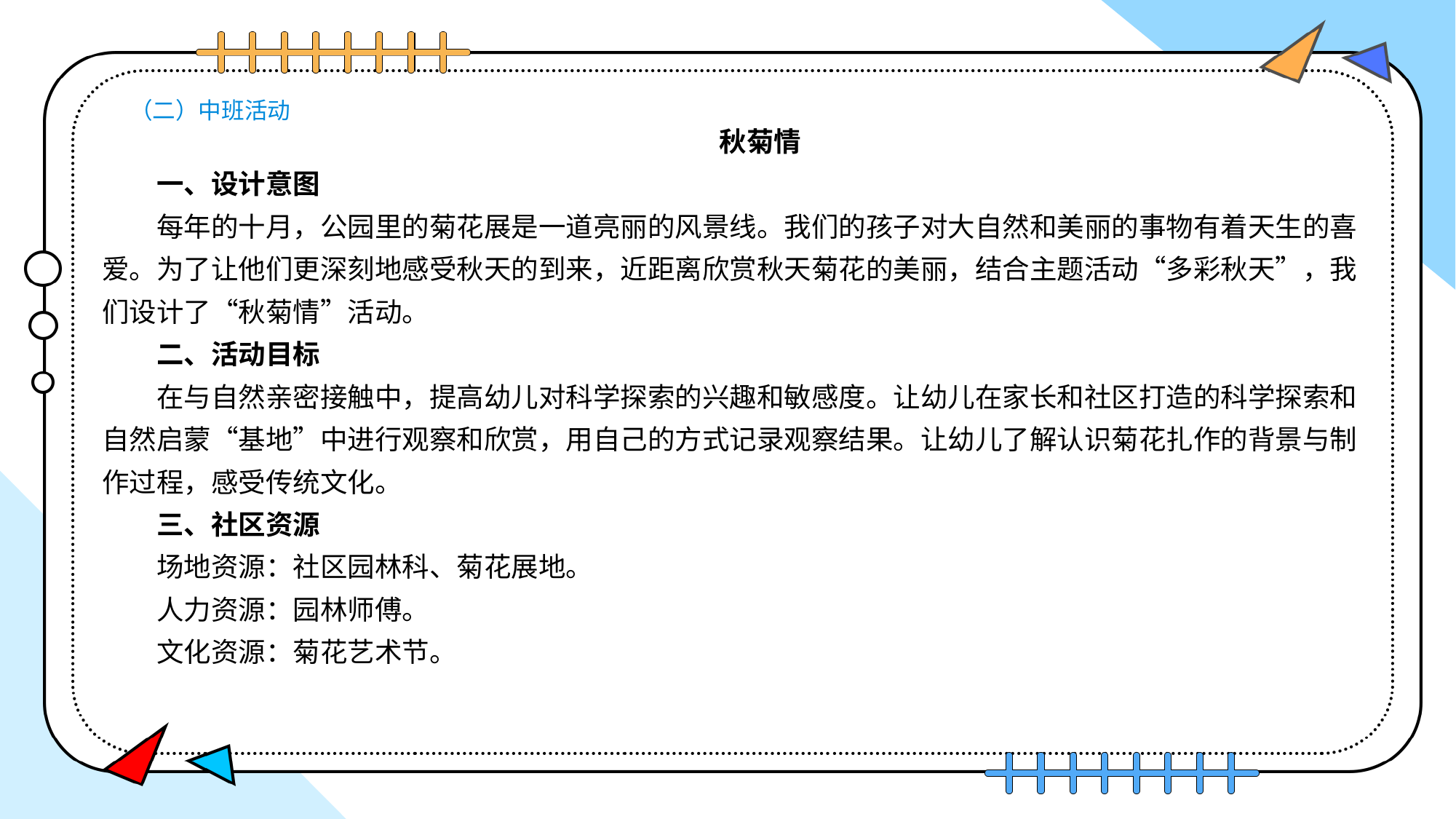

# （二）中班活动
秋菊情
一、设计意图
每年的十月，公园里的菊花展是一道亮丽的风景线。我们的孩子对大自然和美丽的事物有着天生的喜爱。为了让他们更深刻地感受秋天的到来，近距离欣赏秋天菊花的美丽，结合主题活动“多彩秋天”，我们设计了“秋菊情”活动。
二、活动目标
在与自然亲密接触中，提高幼儿对科学探索的兴趣和敏感度。让幼儿在家长和社区打造的科学探索和自然启蒙“基地”中进行观察和欣赏，用自己的方式记录观察结果。让幼儿了解认识菊花扎作的背景与制作过程，感受传统文化。
三、社区资源
场地资源：社区园林科、菊花展地。
人力资源：园林师傅。
文化资源：菊花艺术节。